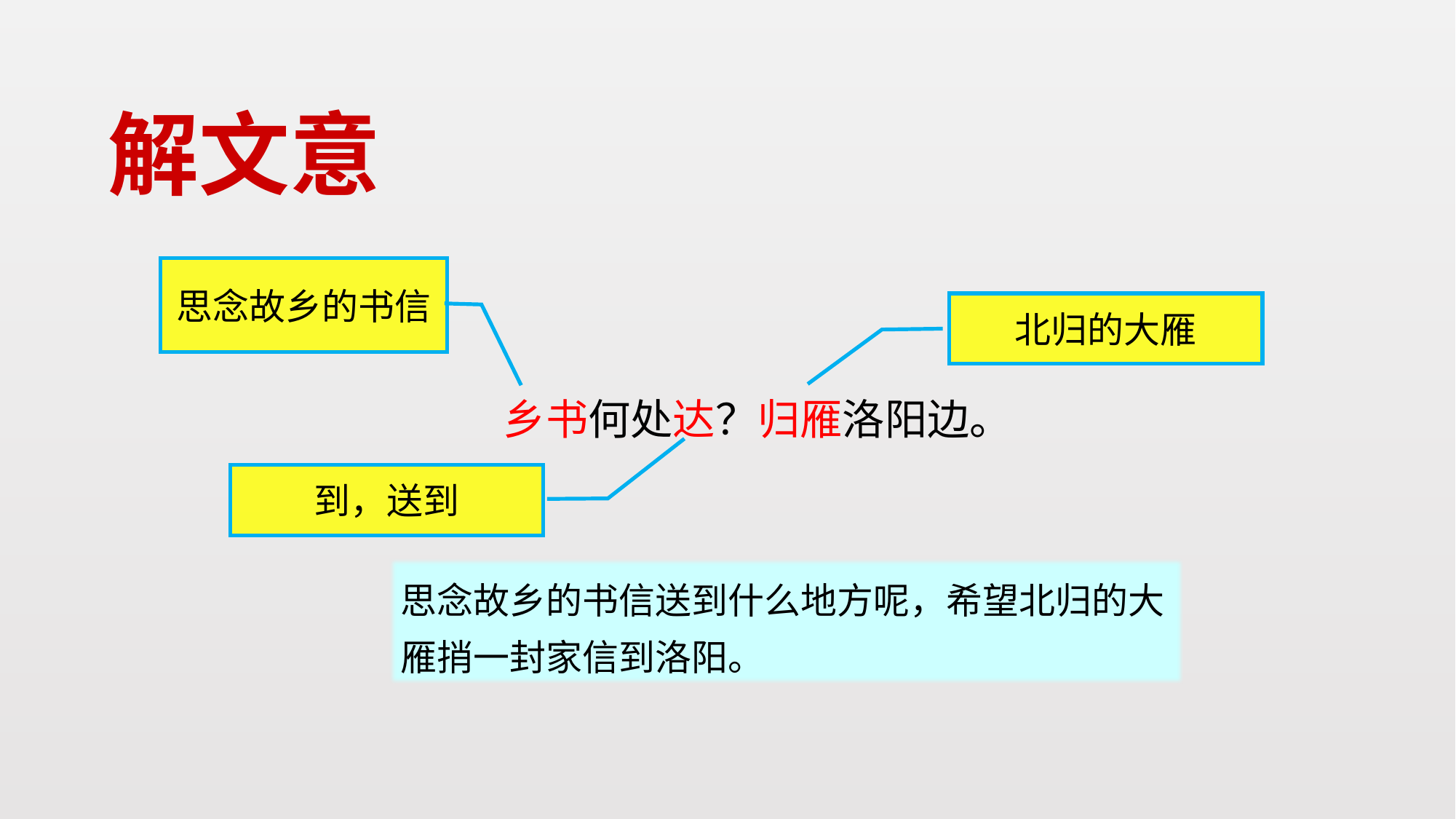

解文意
思念故乡的书信
北归的大雁
乡书何处达？归雁洛阳边。
到，送到
思念故乡的书信送到什么地方呢，希望北归的大雁捎一封家信到洛阳。